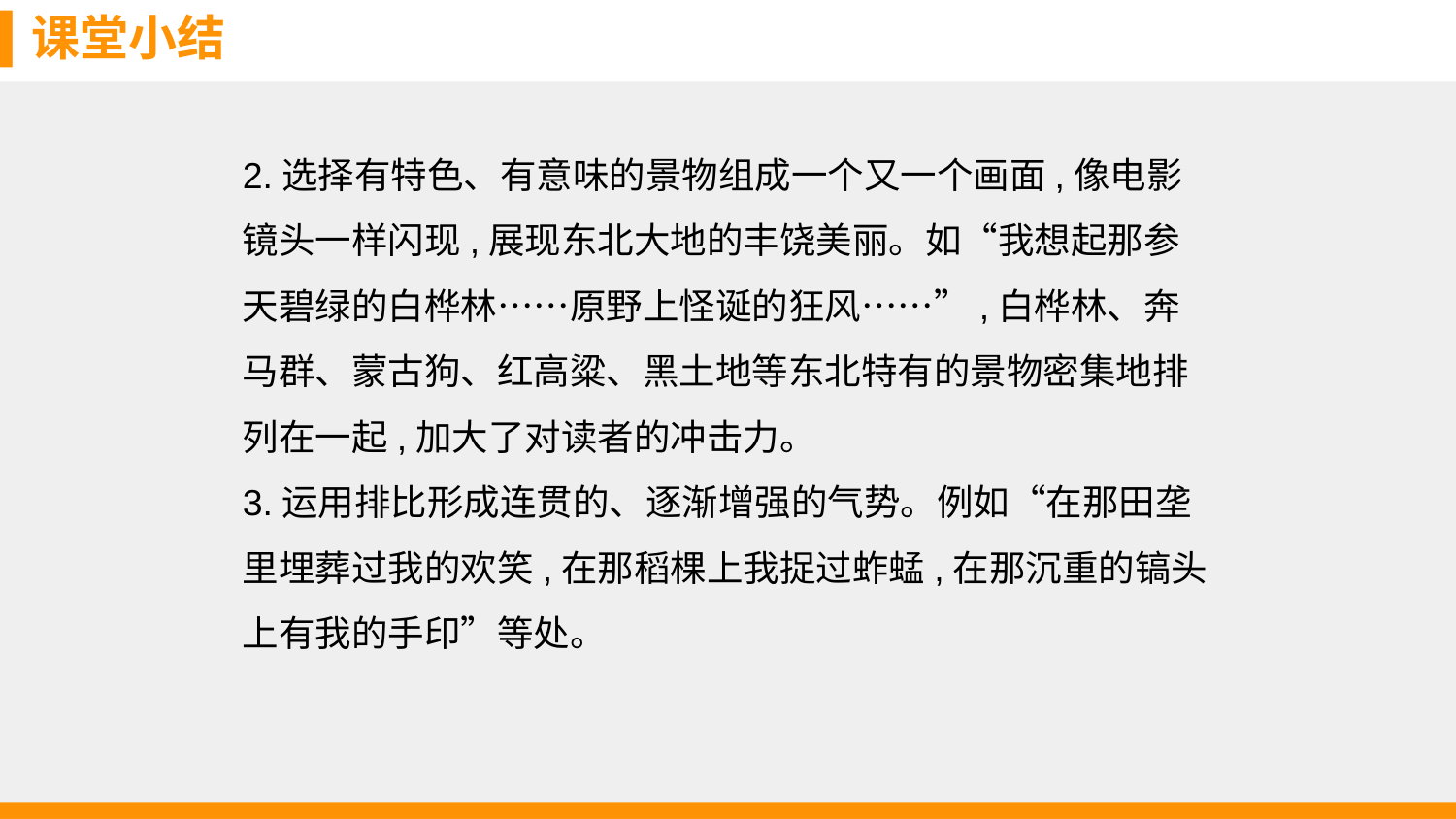

课堂小结
2.选择有特色、有意味的景物组成一个又一个画面,像电影镜头一样闪现,展现东北大地的丰饶美丽。如“我想起那参天碧绿的白桦林……原野上怪诞的狂风……”,白桦林、奔马群、蒙古狗、红高粱、黑土地等东北特有的景物密集地排列在一起,加大了对读者的冲击力。
3.运用排比形成连贯的、逐渐增强的气势。例如“在那田垄里埋葬过我的欢笑,在那稻棵上我捉过蚱蜢,在那沉重的镐头上有我的手印”等处。